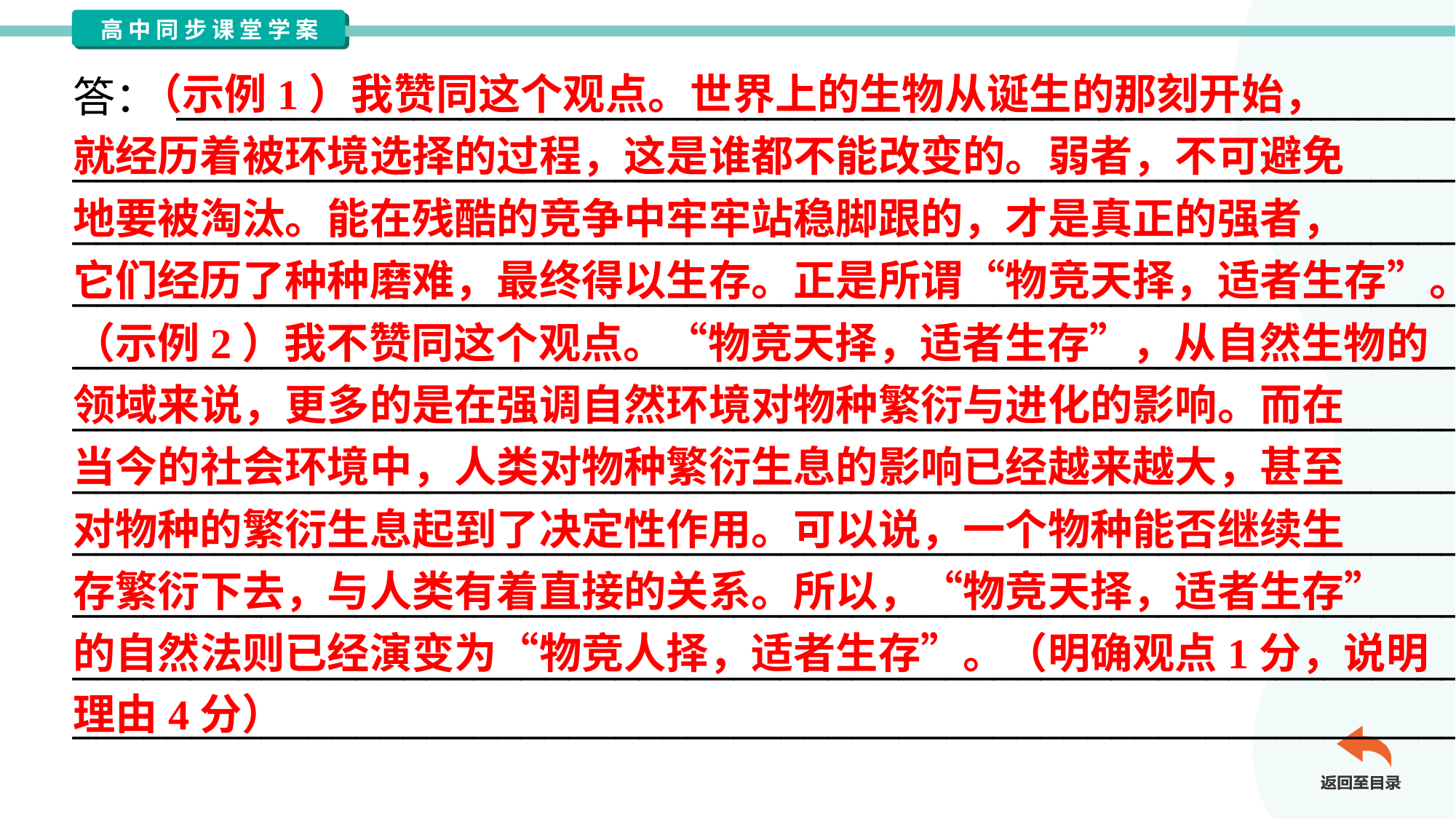

（示例1）我赞同这个观点。世界上的生物从诞生的那刻开始，
就经历着被环境选择的过程，这是谁都不能改变的。弱者，不可避免
地要被淘汰。能在残酷的竞争中牢牢站稳脚跟的，才是真正的强者，
它们经历了种种磨难，最终得以生存。正是所谓“物竞天择，适者生存”。
（示例2）我不赞同这个观点。“物竞天择，适者生存”，从自然生物的
领域来说，更多的是在强调自然环境对物种繁衍与进化的影响。而在
当今的社会环境中，人类对物种繁衍生息的影响已经越来越大，甚至
对物种的繁衍生息起到了决定性作用。可以说，一个物种能否继续生
存繁衍下去，与人类有着直接的关系。所以，“物竞天择，适者生存”
的自然法则已经演变为“物竞人择，适者生存”。（明确观点1分，说明
理由4分）
答： ________________________________________________________
_____________________________________________________________
_____________________________________________________________
_____________________________________________________________
_____________________________________________________________
_____________________________________________________________
_____________________________________________________________
_____________________________________________________________
_____________________________________________________________
_____________________________________________________________
_____________________________________________________________